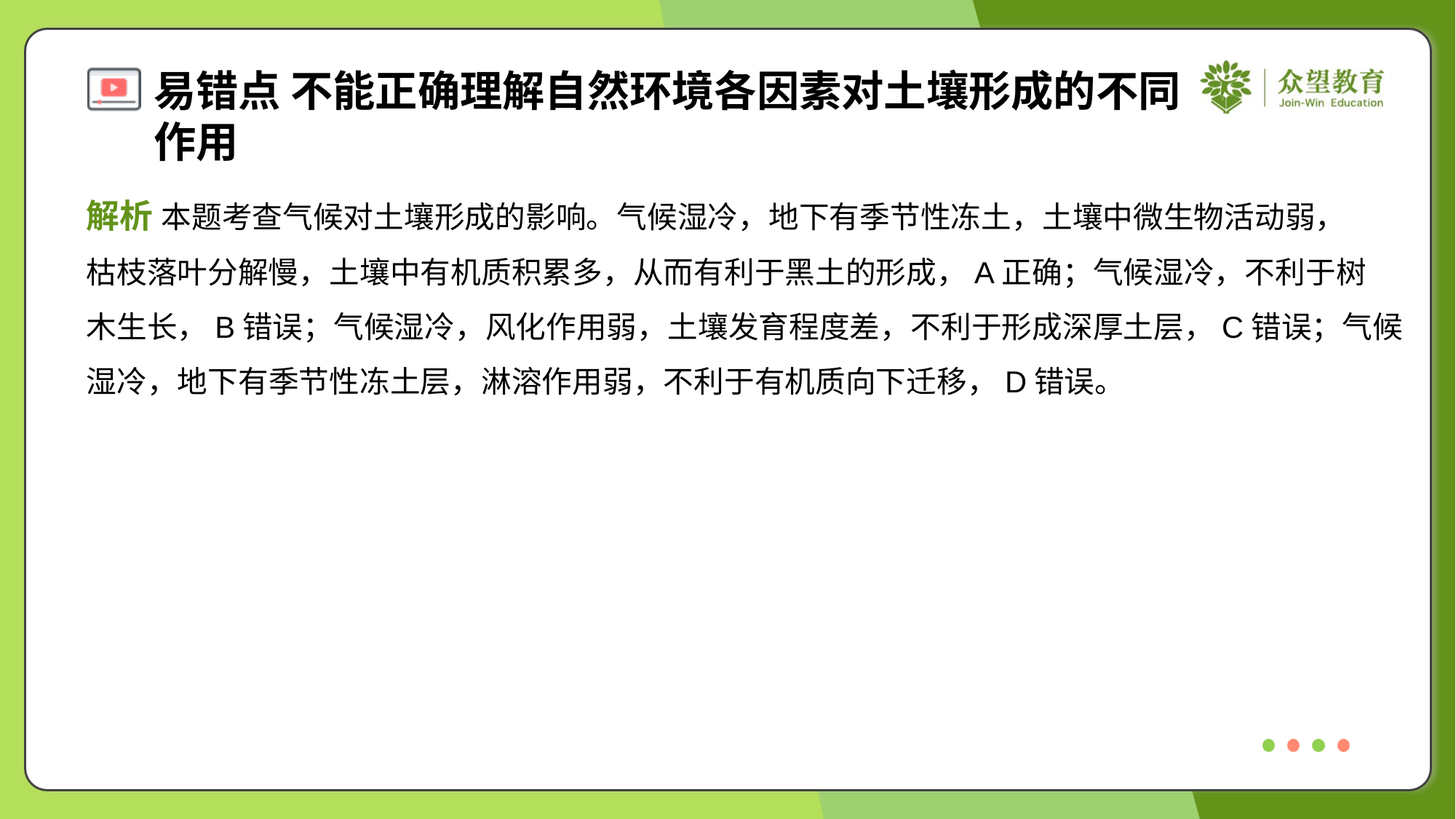

解析 本题考查气候对土壤形成的影响。气候湿冷，地下有季节性冻土，土壤中微生物活动弱，
枯枝落叶分解慢，土壤中有机质积累多，从而有利于黑土的形成，A正确；气候湿冷，不利于树
木生长，B错误；气候湿冷，风化作用弱，土壤发育程度差，不利于形成深厚土层，C错误；气候
湿冷，地下有季节性冻土层，淋溶作用弱，不利于有机质向下迁移，D错误。